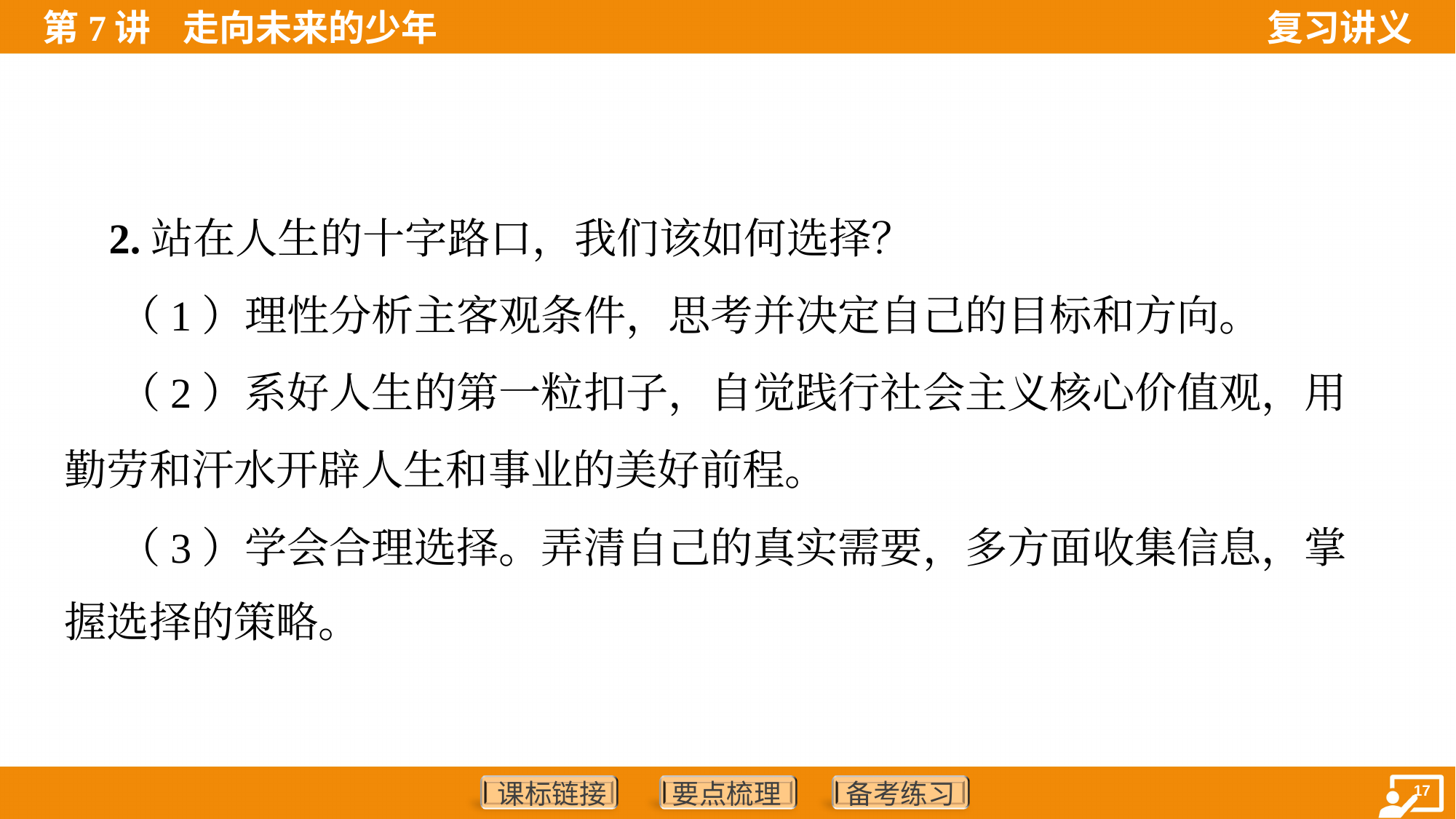

2.站在人生的十字路口，我们该如何选择？
    （1）理性分析主客观条件，思考并决定自己的目标和方向。
    （2）系好人生的第一粒扣子，自觉践行社会主义核心价值观，用
勤劳和汗水开辟人生和事业的美好前程。
    （3）学会合理选择。弄清自己的真实需要，多方面收集信息，掌
握选择的策略。